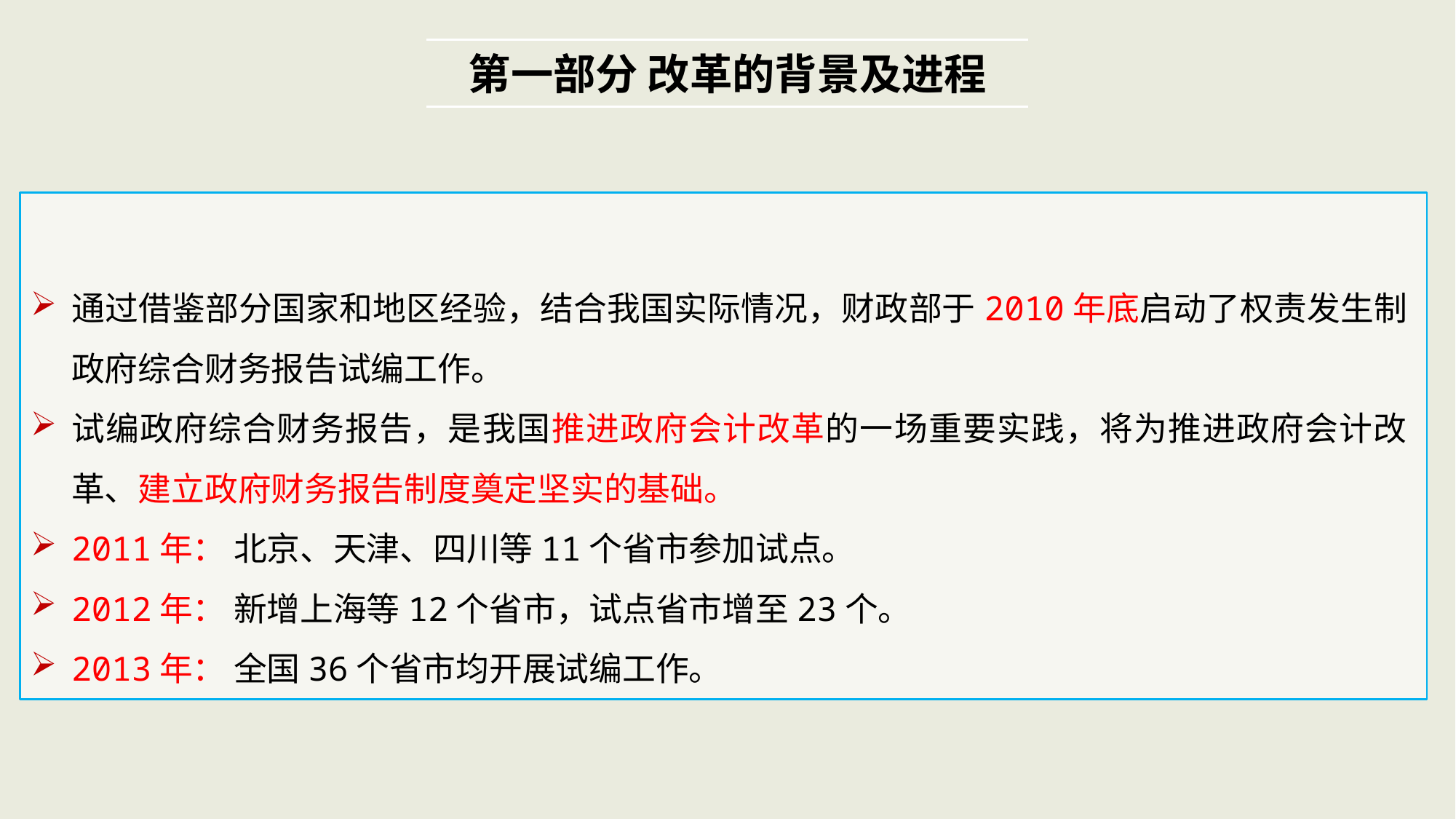

第一部分 改革的背景及进程

通过借鉴部分国家和地区经验，结合我国实际情况，财政部于2010年底启动了权责发生制政府综合财务报告试编工作。
试编政府综合财务报告，是我国推进政府会计改革的一场重要实践，将为推进政府会计改革、建立政府财务报告制度奠定坚实的基础。
2011年： 北京、天津、四川等11个省市参加试点。
2012年： 新增上海等12个省市，试点省市增至23个。
2013年： 全国36个省市均开展试编工作。
5